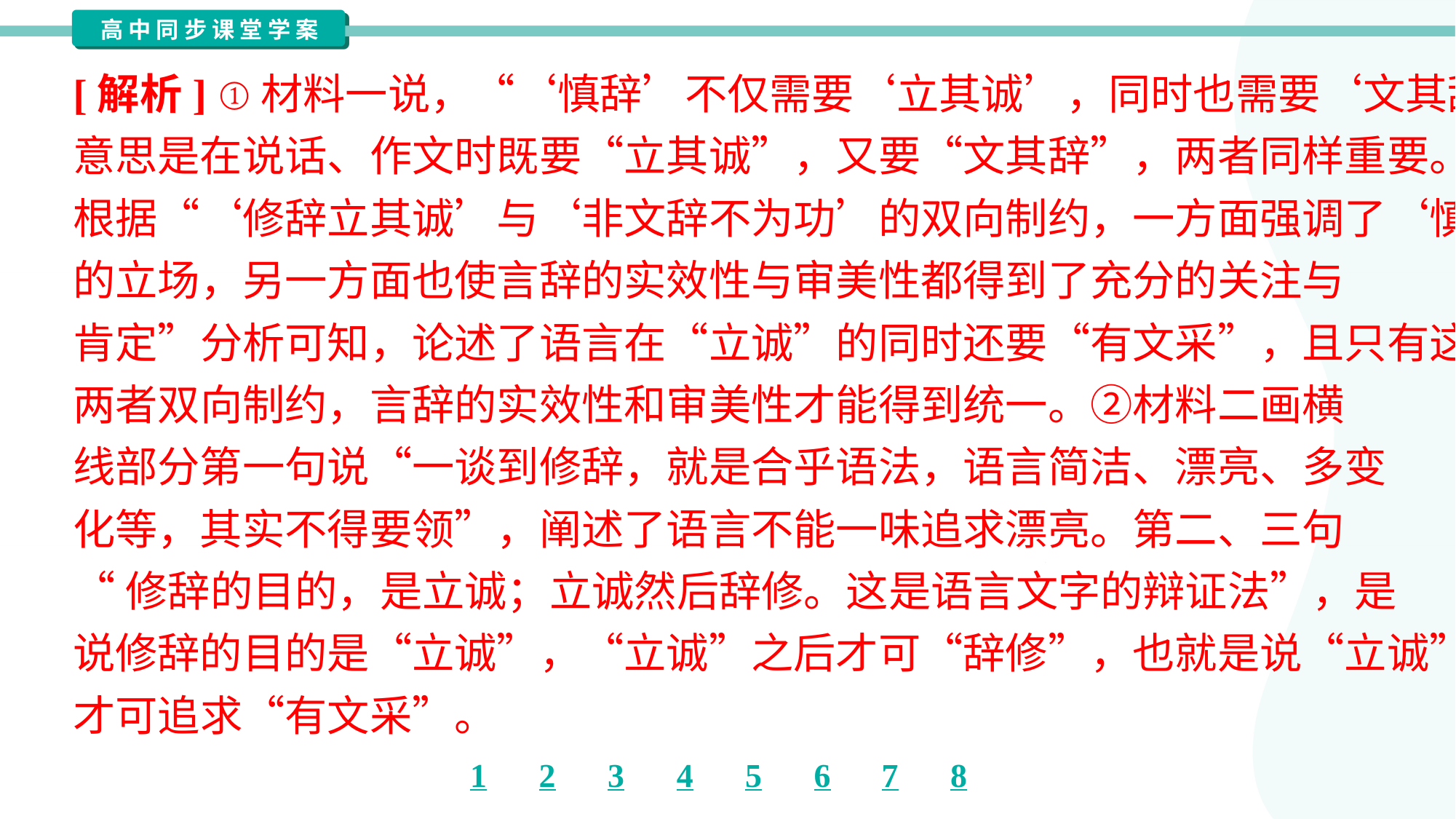

[解析] ①材料一说，“‘慎辞’不仅需要‘立其诚’，同时也需要‘文其辞’”，
意思是在说话、作文时既要“立其诚”，又要“文其辞”，两者同样重要。
根据“‘修辞立其诚’与‘非文辞不为功’的双向制约，一方面强调了‘慎辞’
的立场，另一方面也使言辞的实效性与审美性都得到了充分的关注与
肯定”分析可知，论述了语言在“立诚”的同时还要“有文采”，且只有这
两者双向制约，言辞的实效性和审美性才能得到统一。②材料二画横
线部分第一句说“一谈到修辞，就是合乎语法，语言简洁、漂亮、多变
化等，其实不得要领”，阐述了语言不能一味追求漂亮。第二、三句
“修辞的目的，是立诚；立诚然后辞修。这是语言文字的辩证法”，是
说修辞的目的是“立诚”，“立诚”之后才可“辞修”，也就是说“立诚”之后
才可追求“有文采”。